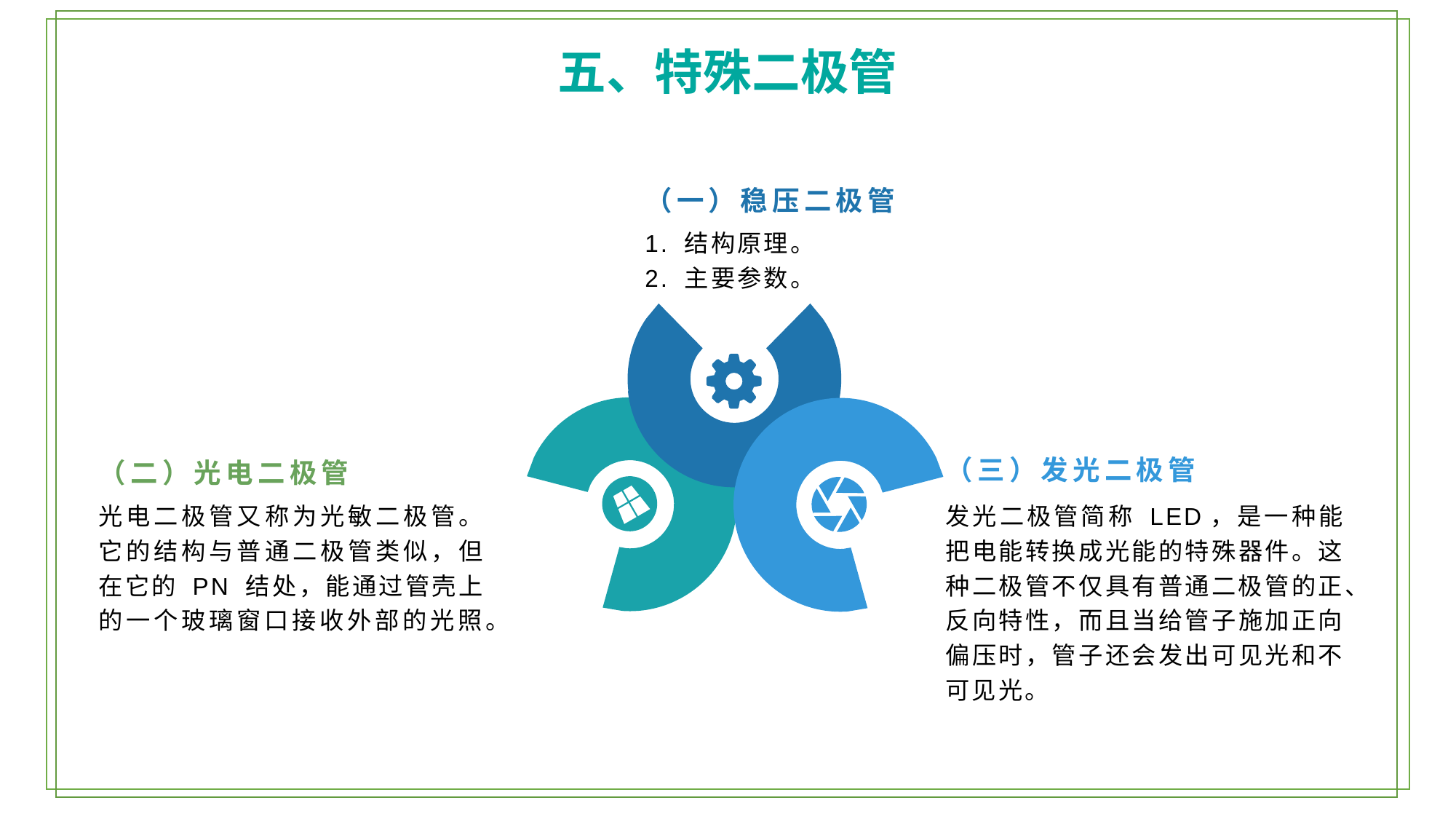

五、特殊二极管
（一）稳压二极管
1. 结构原理。
2. 主要参数。

（三）发光二极管
（二）光电二极管

光电二极管又称为光敏二极管。它的结构与普通二极管类似，但在它的 PN 结处，能通过管壳上的一个玻璃窗口接收外部的光照。
发光二极管简称 LED，是一种能把电能转换成光能的特殊器件。这种二极管不仅具有普通二极管的正、反向特性，而且当给管子施加正向偏压时，管子还会发出可见光和不可见光。